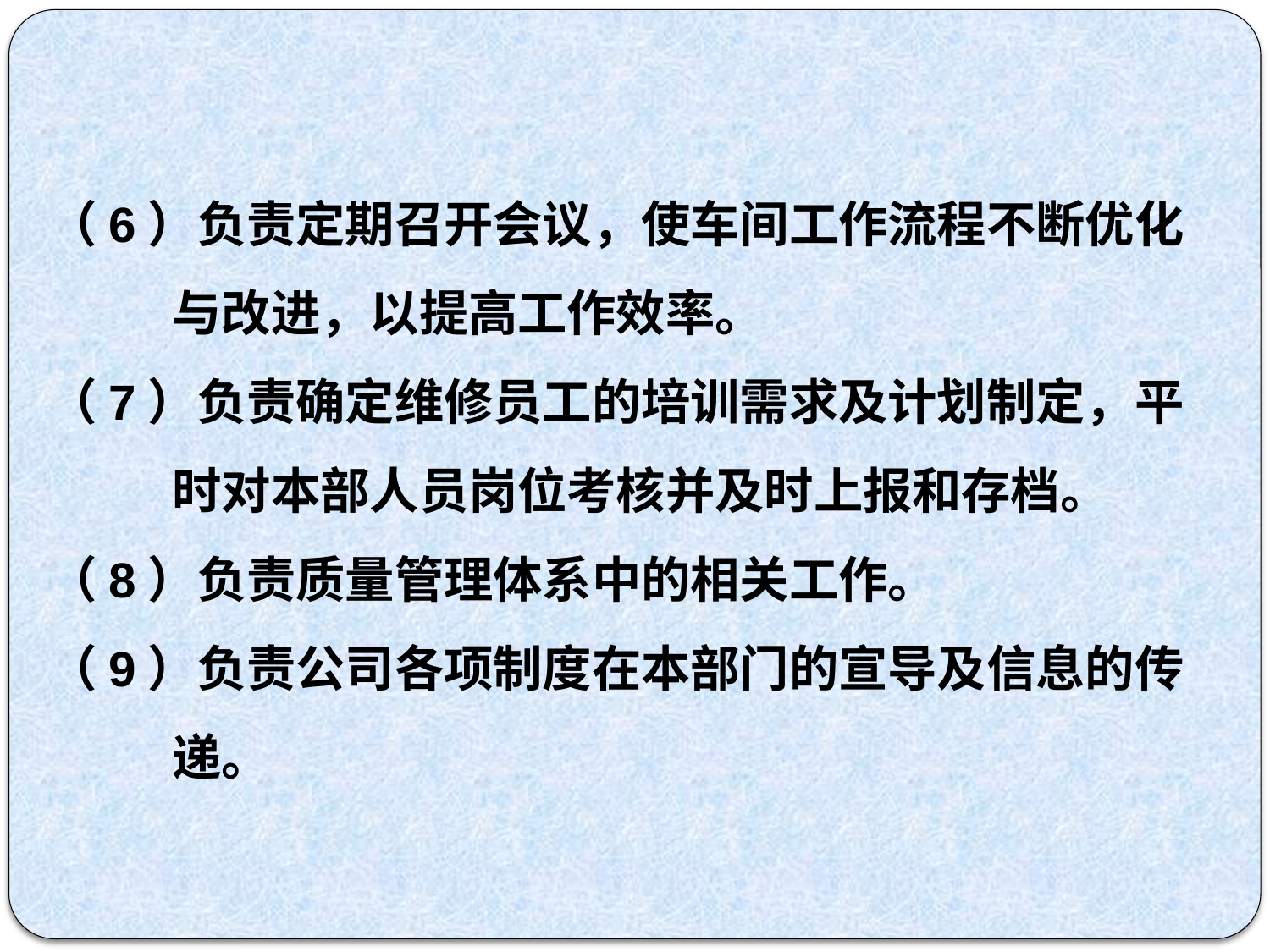

（6）负责定期召开会议，使车间工作流程不断优化与改进，以提高工作效率。
（7）负责确定维修员工的培训需求及计划制定，平时对本部人员岗位考核并及时上报和存档。
（8）负责质量管理体系中的相关工作。
（9）负责公司各项制度在本部门的宣导及信息的传递。